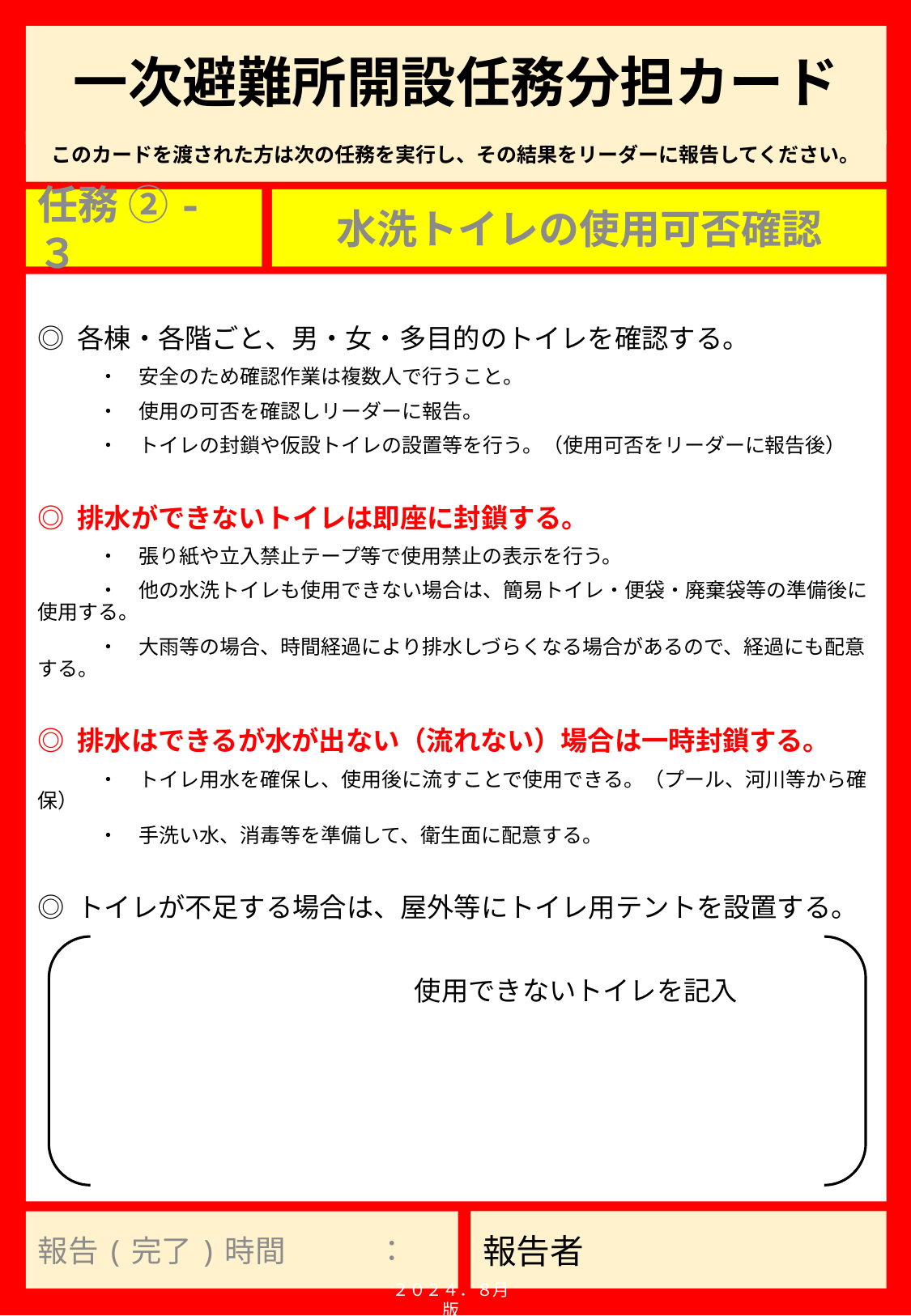

# 一次避難所開設任務分担カード
任務 ②-３
水洗トイレの使用可否確認

◎ 各棟・各階ごと、男・女・多目的のトイレを確認する。
　　　・　安全のため確認作業は複数人で行うこと。
　　　・　使用の可否を確認しリーダーに報告。
　　　・　トイレの封鎖や仮設トイレの設置等を行う。（使用可否をリーダーに報告後）

◎ 排水ができないトイレは即座に封鎖する。
　　　・　張り紙や立入禁止テープ等で使用禁止の表示を行う。
　　　・　他の水洗トイレも使用できない場合は、簡易トイレ・便袋・廃棄袋等の準備後に使用する。
　　　・　大雨等の場合、時間経過により排水しづらくなる場合があるので、経過にも配意する。

◎ 排水はできるが水が出ない（流れない）場合は一時封鎖する。
　　　・　トイレ用水を確保し、使用後に流すことで使用できる。（プール、河川等から確保）
　　　・　手洗い水、消毒等を準備して、衛生面に配意する。

◎ トイレが不足する場合は、屋外等にトイレ用テントを設置する。

　　　　　　　　　　　　　　使用できないトイレを記入

報告(完了)時間　　　：
２０２４．８月版